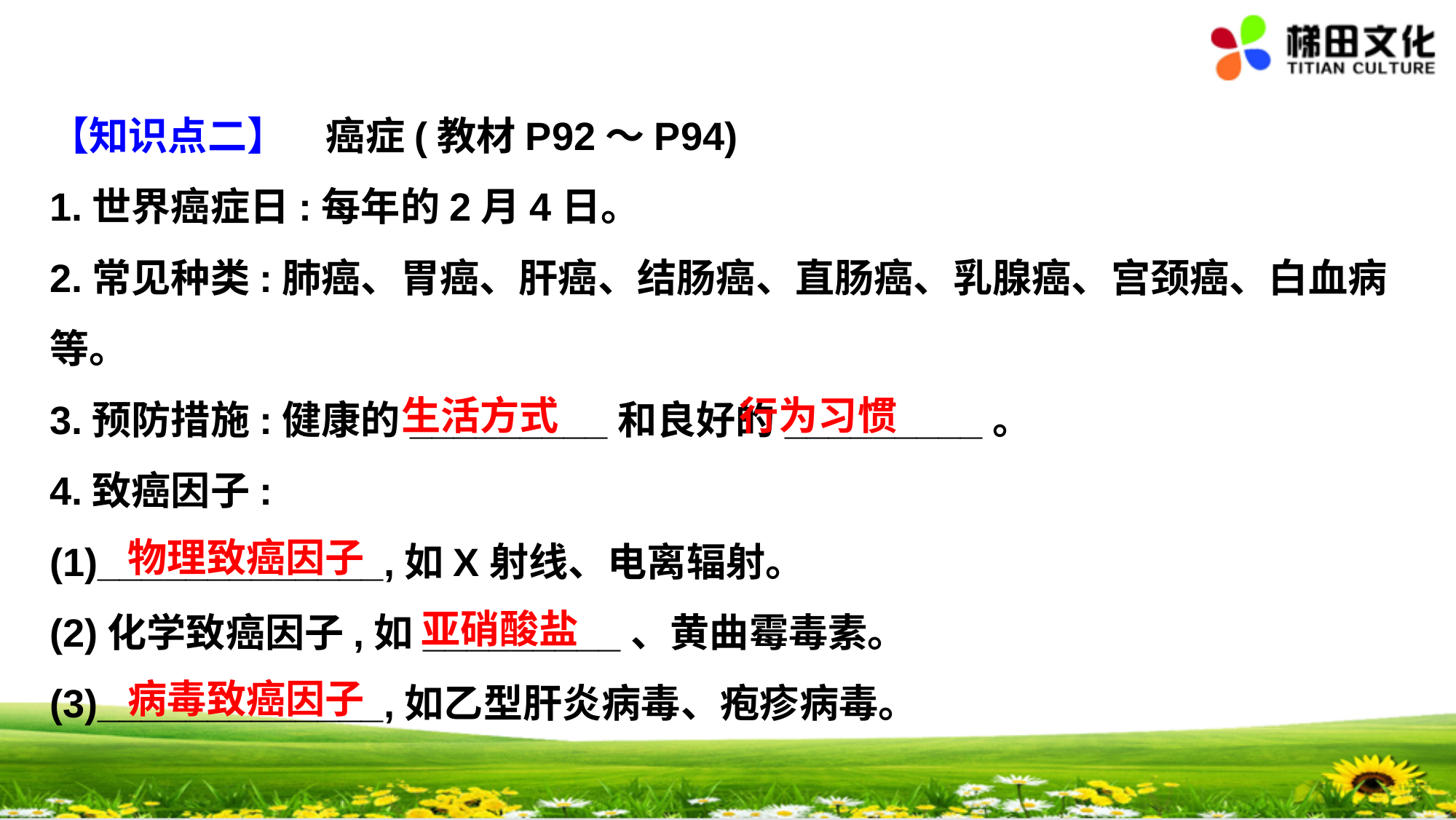

【知识点二】　癌症(教材P92～P94)
1.世界癌症日:每年的2月4日。
2.常见种类:肺癌、胃癌、肝癌、结肠癌、直肠癌、乳腺癌、宫颈癌、白血病
等。
3.预防措施:健康的_________和良好的_________。
4.致癌因子:
(1)_____________,如X射线、电离辐射。
(2)化学致癌因子,如_________、黄曲霉毒素。
(3)_____________,如乙型肝炎病毒、疱疹病毒。
生活方式
行为习惯
物理致癌因子
亚硝酸盐
病毒致癌因子